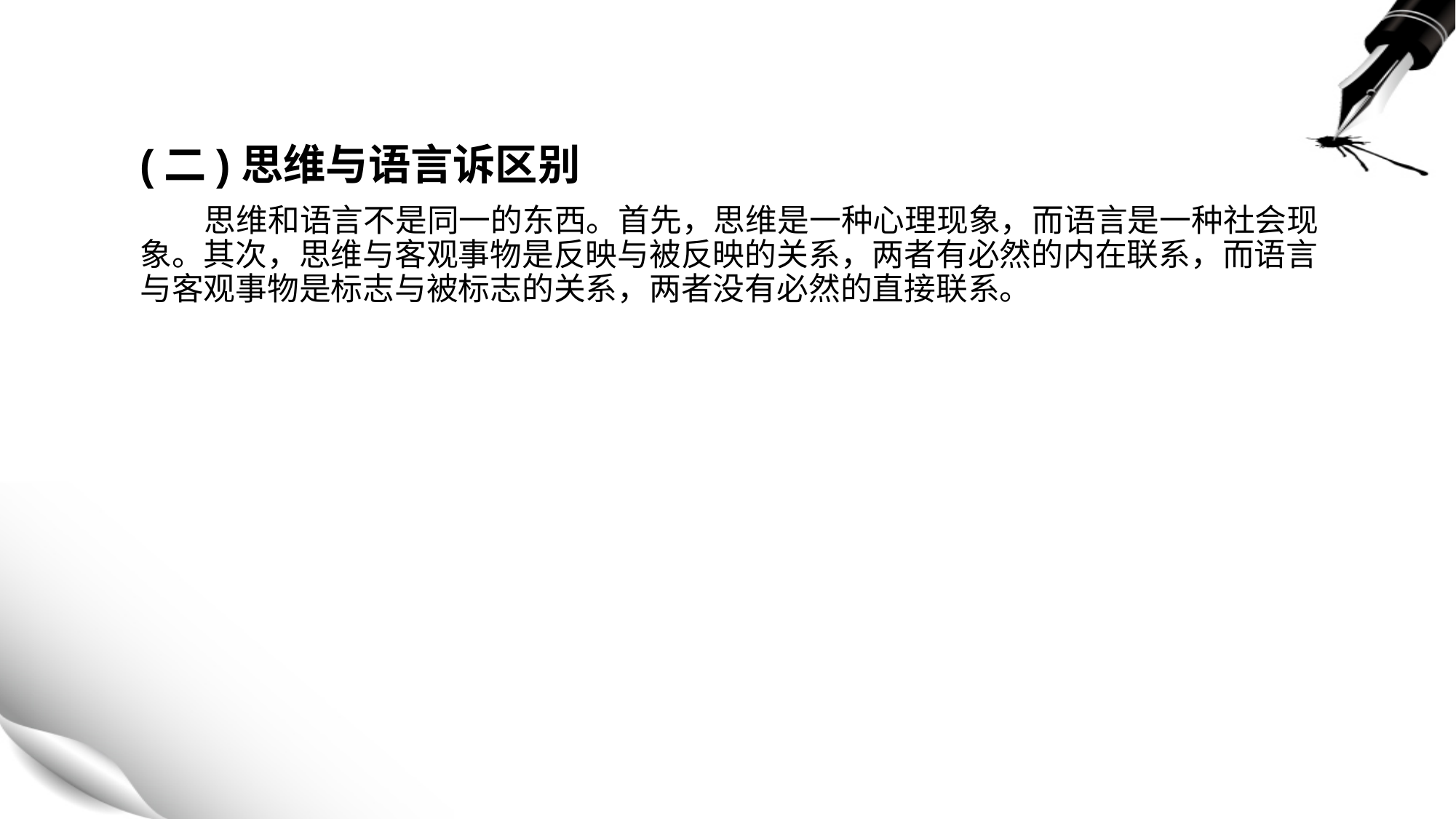

(二)思维与语言诉区别
        思维和语言不是同一的东西。首先，思维是一种心理现象，而语言是一种社会现象。其次，思维与客观事物是反映与被反映的关系，两者有必然的内在联系，而语言与客观事物是标志与被标志的关系，两者没有必然的直接联系。